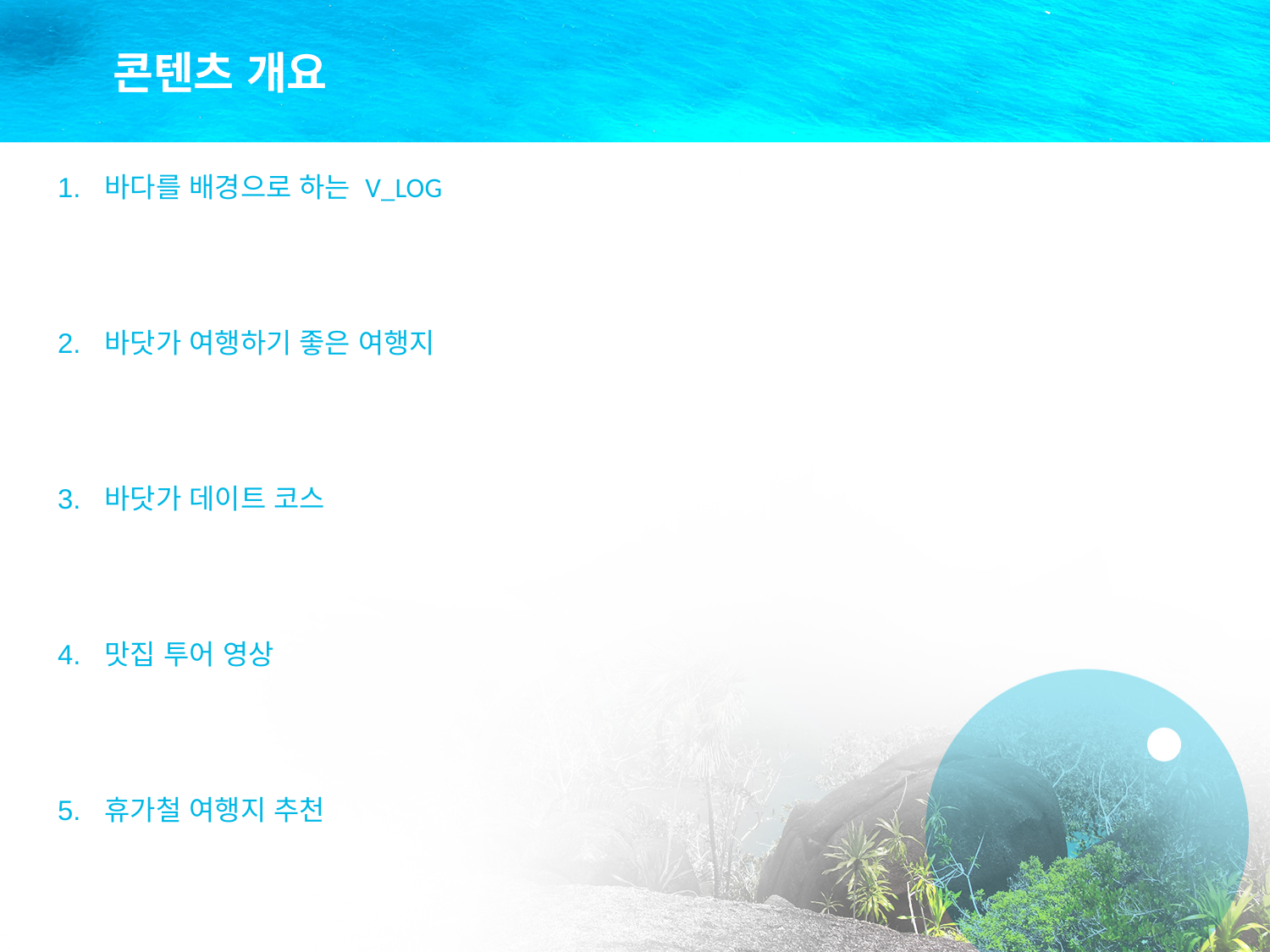

# 콘텐츠 개요
바다를 배경으로 하는 V_LOG

바닷가 여행하기 좋은 여행지

바닷가 데이트 코스

맛집 투어 영상

휴가철 여행지 추천